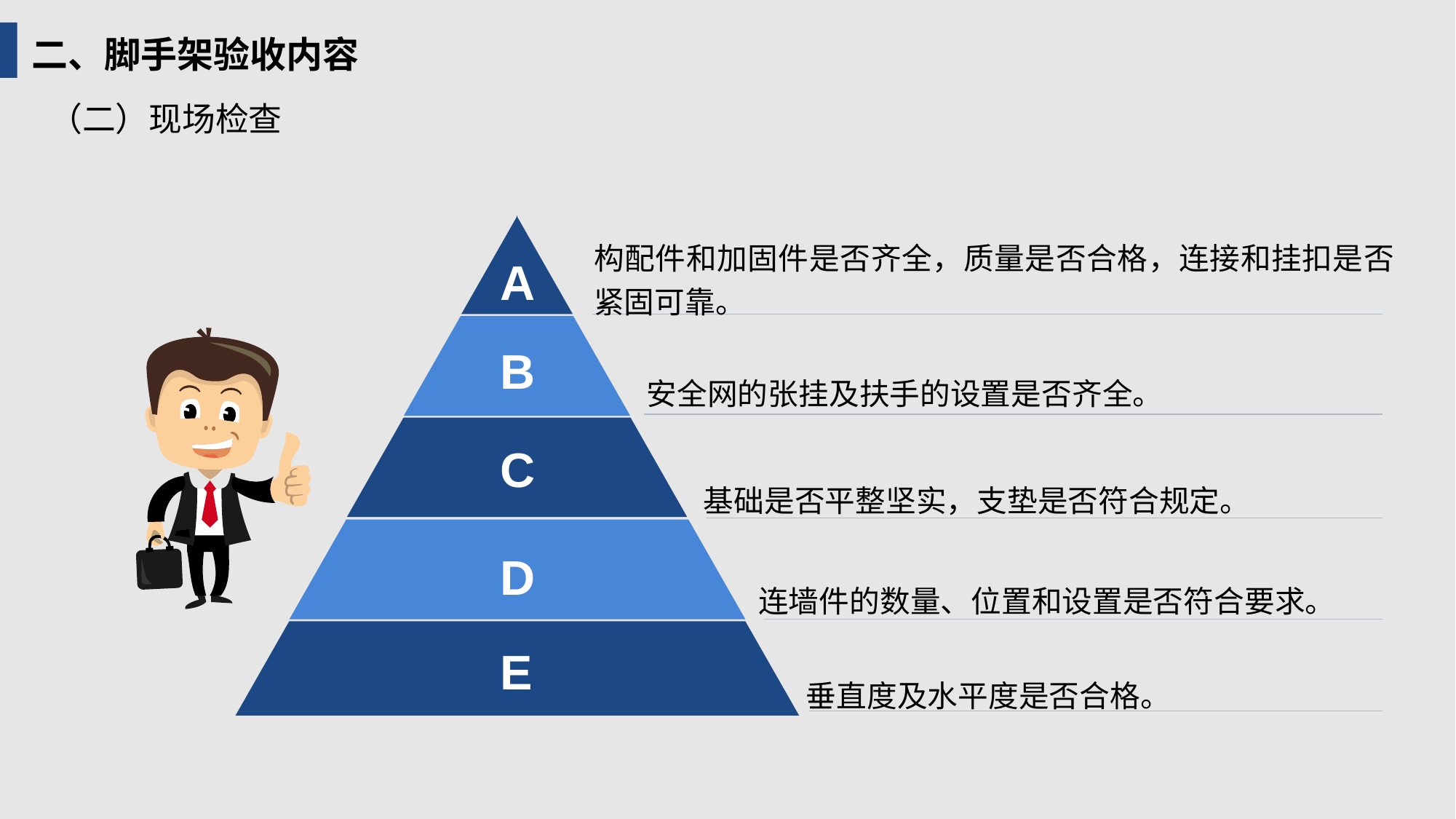

二、脚手架验收内容
（二）现场检查

构配件和加固件是否齐全，质量是否合格，连接和挂扣是否紧固可靠。
A

B
安全网的张挂及扶手的设置是否齐全。

C
基础是否平整坚实，支垫是否符合规定。

D
连墙件的数量、位置和设置是否符合要求。

E
垂直度及水平度是否合格。